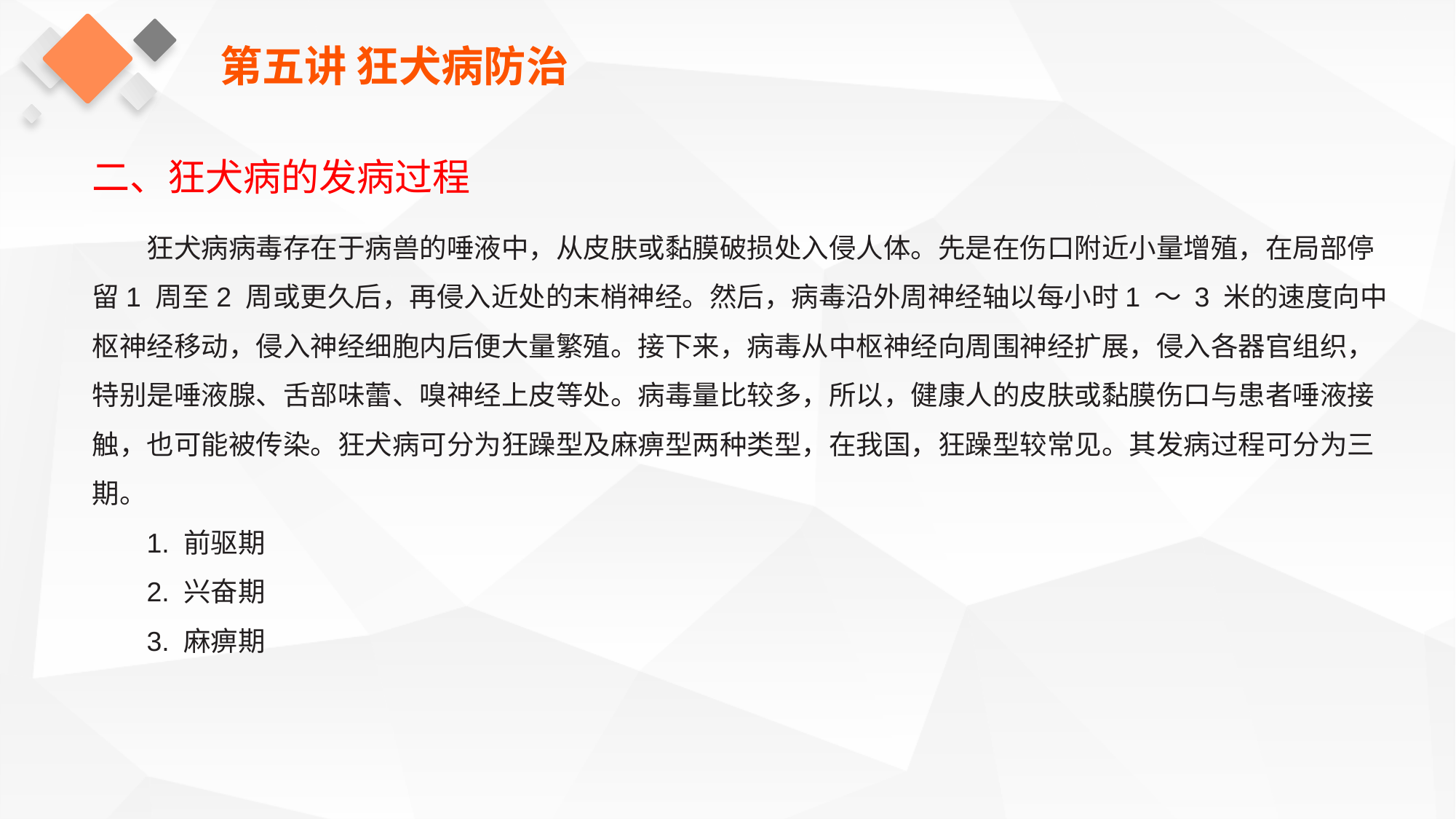

第五讲 狂犬病防治
二、狂犬病的发病过程
狂犬病病毒存在于病兽的唾液中，从皮肤或黏膜破损处入侵人体。先是在伤口附近小量增殖，在局部停留1 周至2 周或更久后，再侵入近处的末梢神经。然后，病毒沿外周神经轴以每小时1 ～ 3 米的速度向中枢神经移动，侵入神经细胞内后便大量繁殖。接下来，病毒从中枢神经向周围神经扩展，侵入各器官组织，特别是唾液腺、舌部味蕾、嗅神经上皮等处。病毒量比较多，所以，健康人的皮肤或黏膜伤口与患者唾液接触，也可能被传染。狂犬病可分为狂躁型及麻痹型两种类型，在我国，狂躁型较常见。其发病过程可分为三期。
1. 前驱期
2. 兴奋期
3. 麻痹期